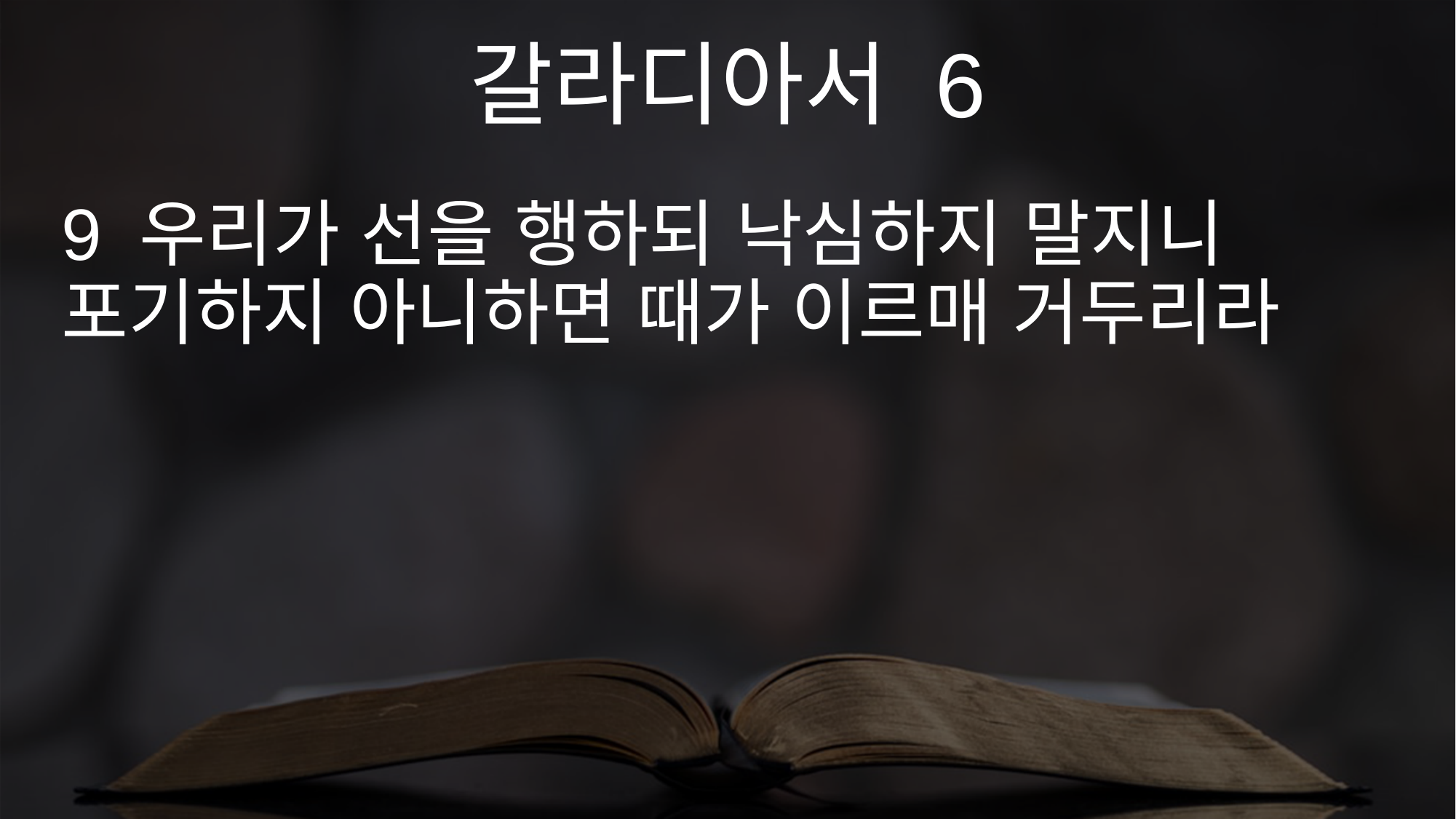

갈라디아서 6
9 우리가 선을 행하되 낙심하지 말지니 포기하지 아니하면 때가 이르매 거두리라